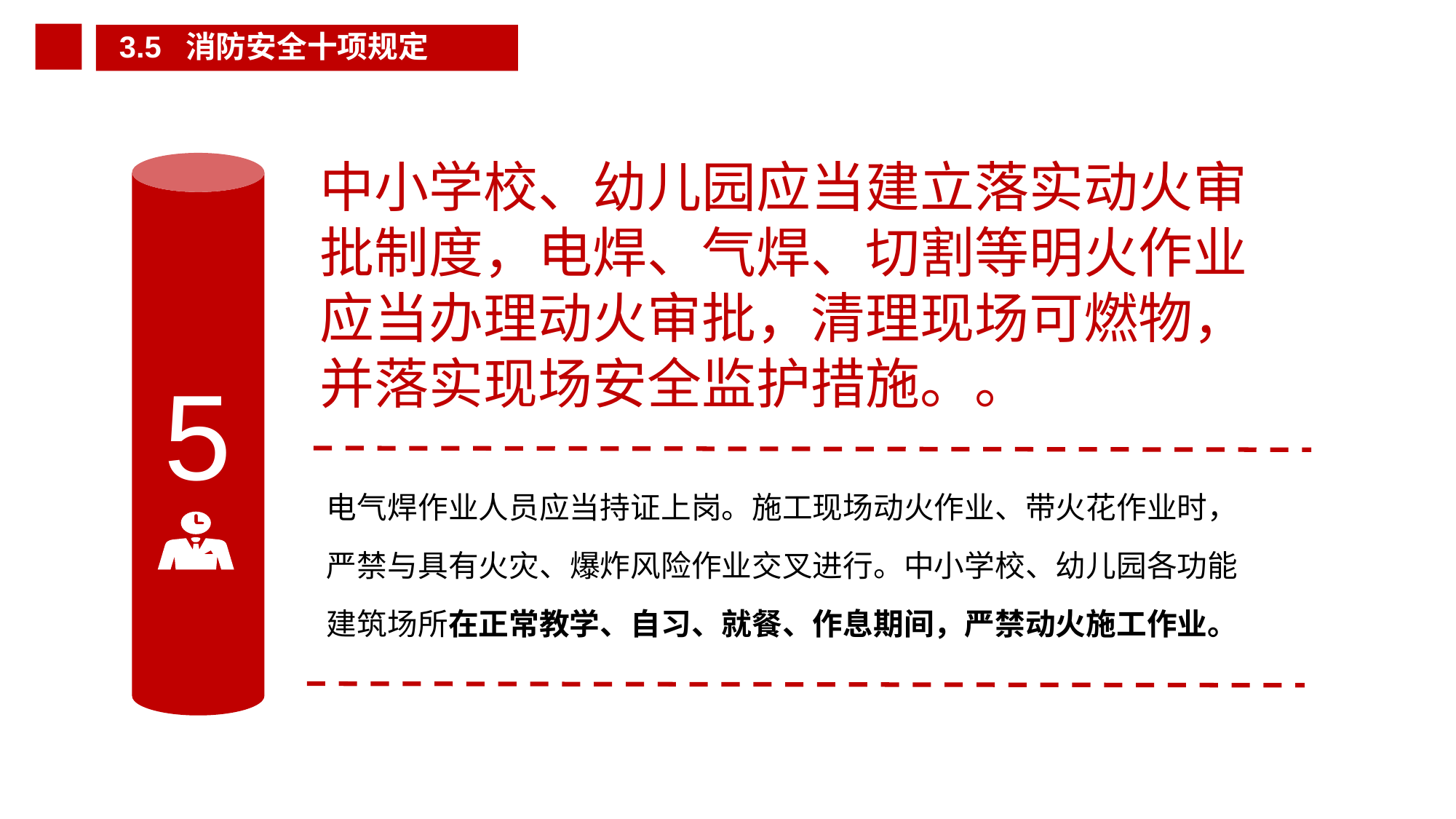

3.5  消防安全十项规定

中小学校、幼儿园应当建立落实动火审
批制度，电焊、气焊、切割等明火作业
应当办理动火审批，清理现场可燃物，
并落实现场安全监护措施。。
电气焊作业人员应当持证上岗。施工现场动火作业、带火花作业时，严禁与具有火灾、爆炸风险作业交叉进行。中小学校、幼儿园各功能建筑场所在正常教学、自习、就餐、作息期间，严禁动火施工作业。

5